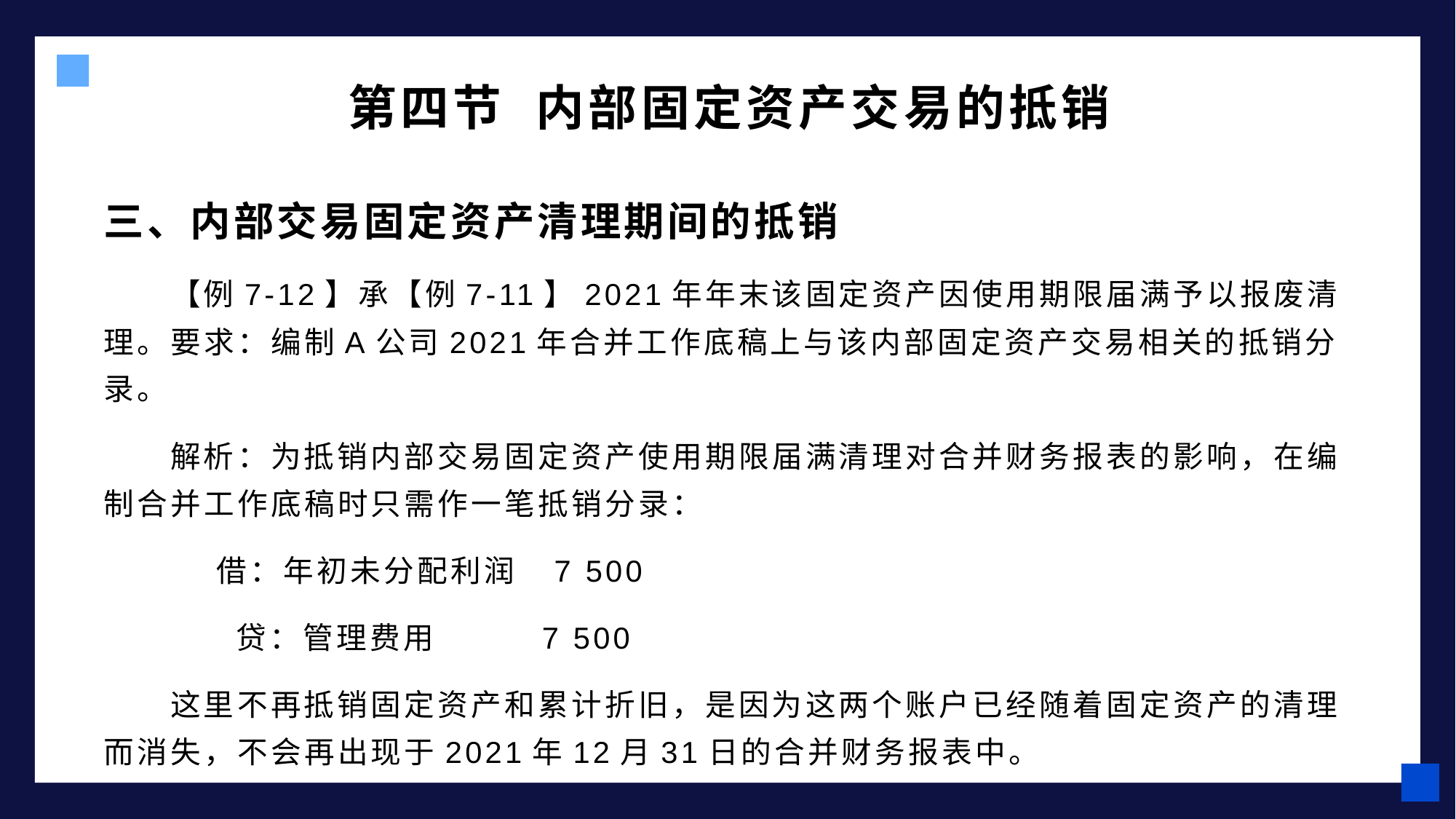

第四节  内部固定资产交易的抵销
三、内部交易固定资产清理期间的抵销
【例7-12】承【例7-11】2021年年末该固定资产因使用期限届满予以报废清理。要求：编制A公司2021年合并工作底稿上与该内部固定资产交易相关的抵销分录。
解析：为抵销内部交易固定资产使用期限届满清理对合并财务报表的影响，在编制合并工作底稿时只需作一笔抵销分录：
    借：年初未分配利润   7 500
      贷：管理费用          7 500
这里不再抵销固定资产和累计折旧，是因为这两个账户已经随着固定资产的清理而消失，不会再出现于2021年12月31日的合并财务报表中。